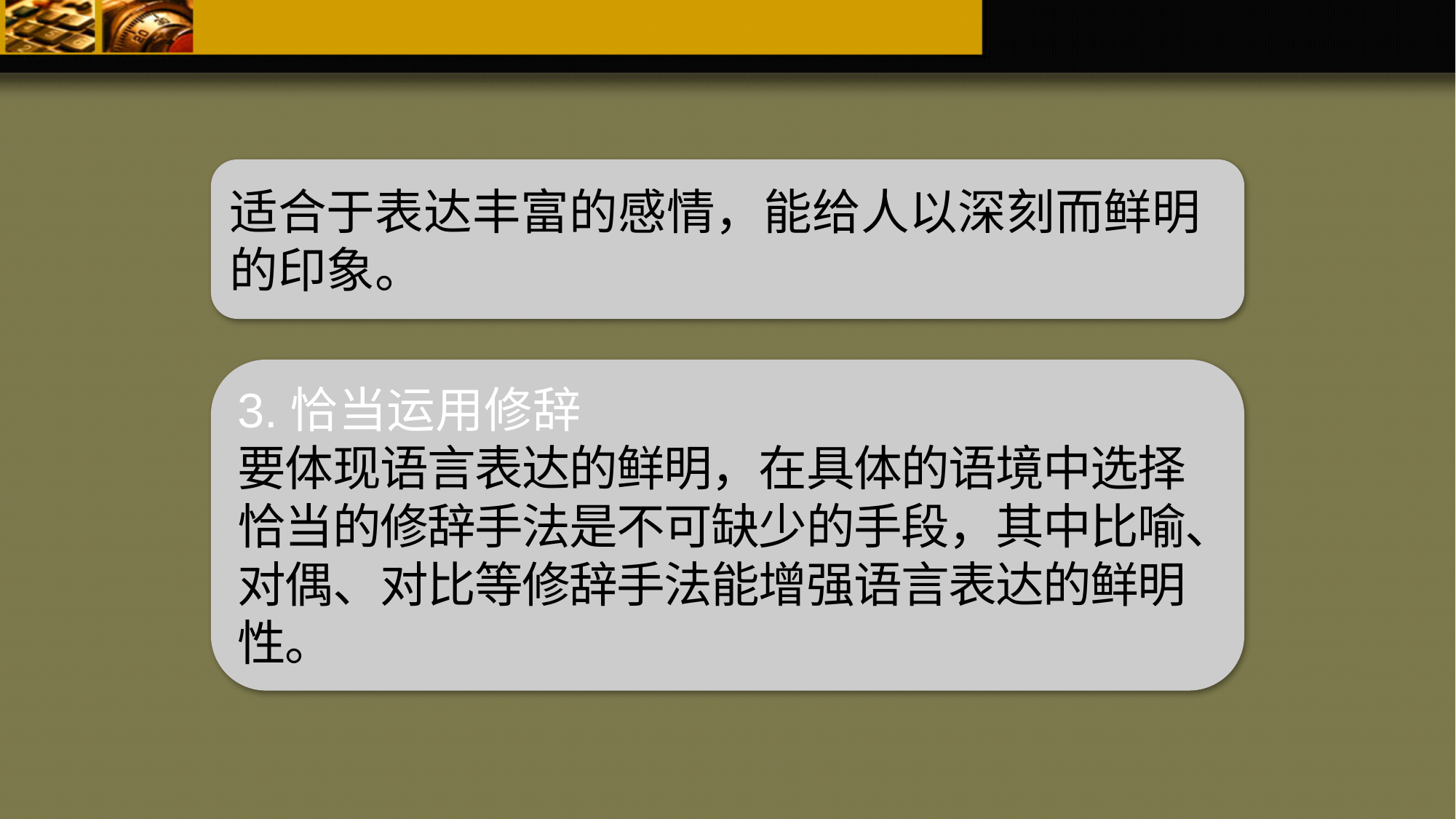

适合于表达丰富的感情，能给人以深刻而鲜明的印象。
3.恰当运用修辞
要体现语言表达的鲜明，在具体的语境中选择恰当的修辞手法是不可缺少的手段，其中比喻、对偶、对比等修辞手法能增强语言表达的鲜明性。